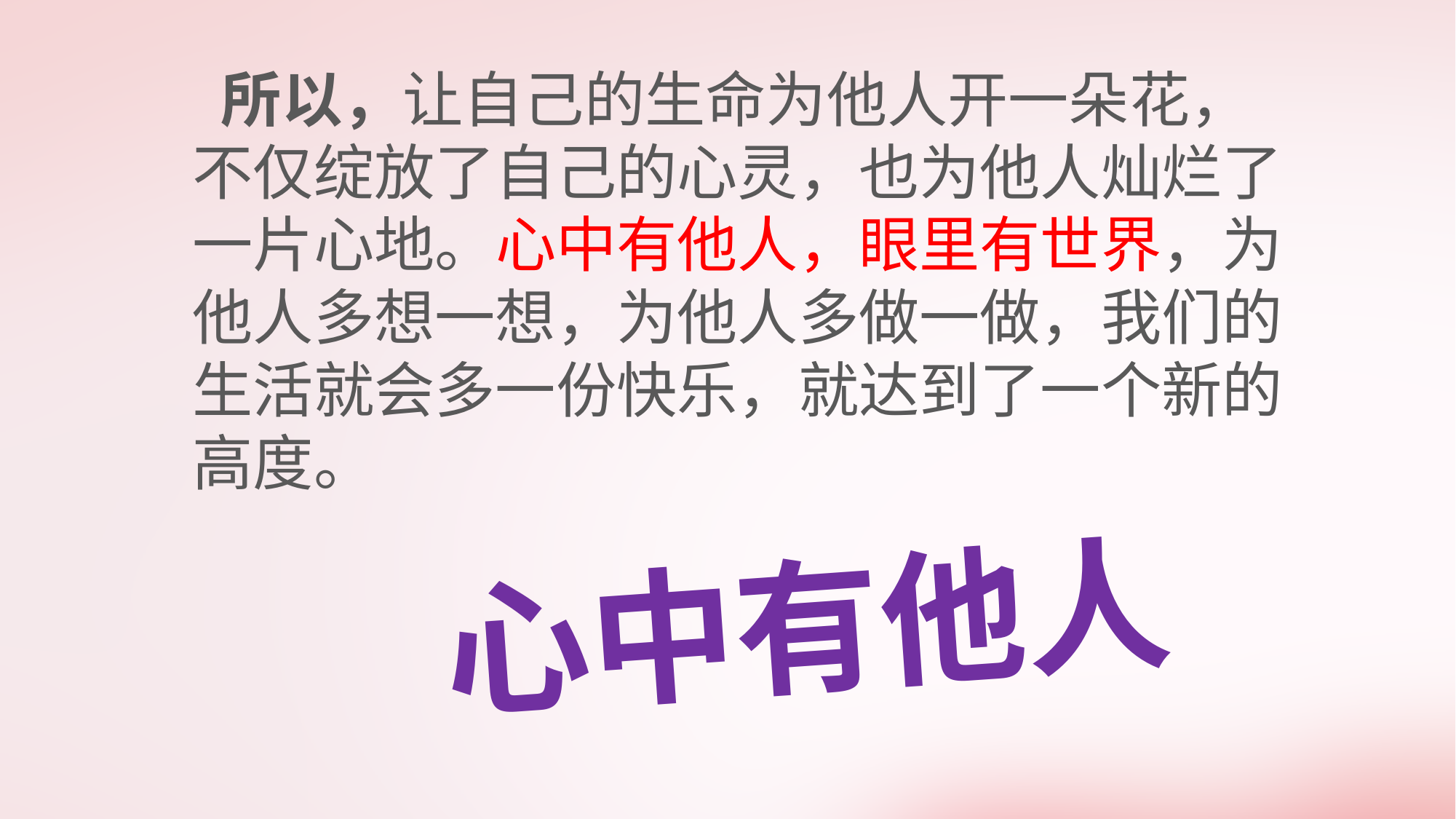

所以，让自己的生命为他人开一朵花，不仅绽放了自己的心灵，也为他人灿烂了一片心地。心中有他人，眼里有世界，为他人多想一想，为他人多做一做，我们的生活就会多一份快乐，就达到了一个新的高度。

心中有他人